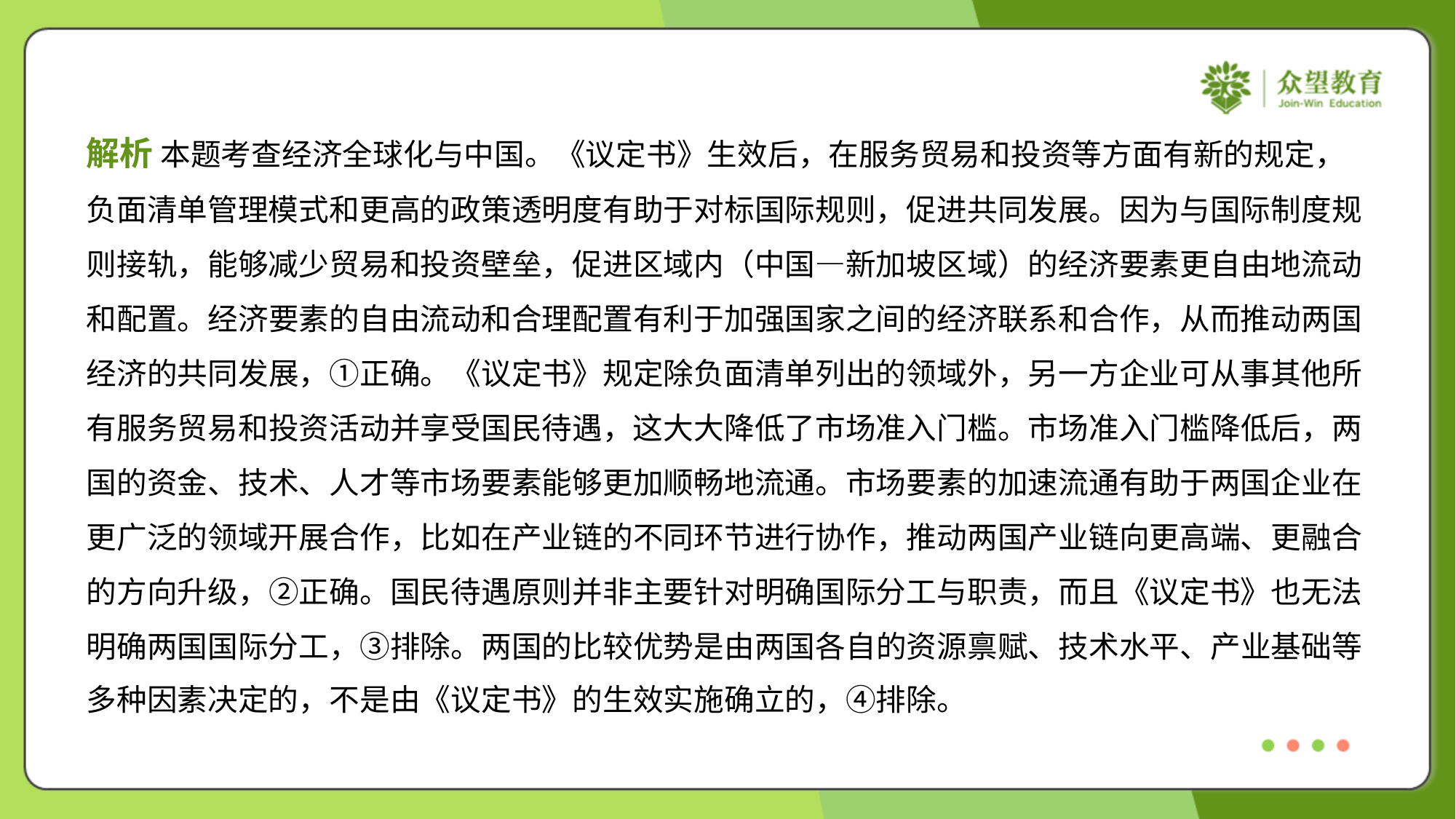

解析 本题考查经济全球化与中国。《议定书》生效后，在服务贸易和投资等方面有新的规定，
负面清单管理模式和更高的政策透明度有助于对标国际规则，促进共同发展。因为与国际制度规
则接轨，能够减少贸易和投资壁垒，促进区域内（中国—新加坡区域）的经济要素更自由地流动
和配置。经济要素的自由流动和合理配置有利于加强国家之间的经济联系和合作，从而推动两国
经济的共同发展，①正确。《议定书》规定除负面清单列出的领域外，另一方企业可从事其他所
有服务贸易和投资活动并享受国民待遇，这大大降低了市场准入门槛。市场准入门槛降低后，两
国的资金、技术、人才等市场要素能够更加顺畅地流通。市场要素的加速流通有助于两国企业在
更广泛的领域开展合作，比如在产业链的不同环节进行协作，推动两国产业链向更高端、更融合
的方向升级，②正确。国民待遇原则并非主要针对明确国际分工与职责，而且《议定书》也无法
明确两国国际分工，③排除。两国的比较优势是由两国各自的资源禀赋、技术水平、产业基础等
多种因素决定的，不是由《议定书》的生效实施确立的，④排除。